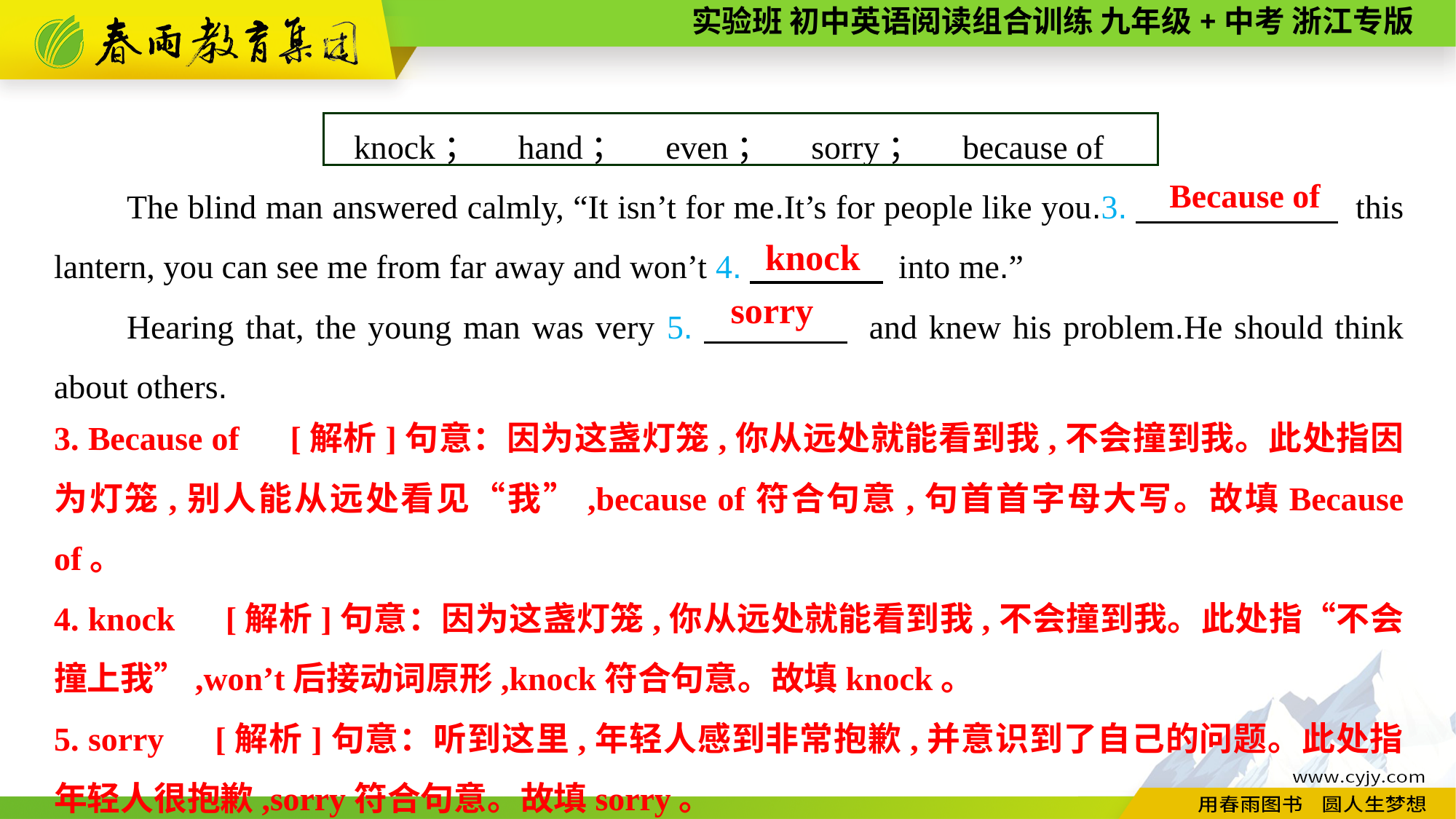

knock；　hand；　even；　sorry；　because of
The blind man answered calmly, “It isn’t for me.It’s for people like you.3.　　　        　 this lantern, you can see me from far away and won’t 4.　　　　 into me.”
Hearing that, the young man was very 5.　　　　 and knew his problem.He should think about others.

Because of
knock
sorry
3. Because of　[解析]句意：因为这盏灯笼,你从远处就能看到我,不会撞到我。此处指因为灯笼,别人能从远处看见“我”,because of符合句意,句首首字母大写。故填Because of。
4. knock　[解析]句意：因为这盏灯笼,你从远处就能看到我,不会撞到我。此处指“不会撞上我”,won’t后接动词原形,knock符合句意。故填knock。
5. sorry　[解析]句意：听到这里,年轻人感到非常抱歉,并意识到了自己的问题。此处指年轻人很抱歉,sorry符合句意。故填sorry。